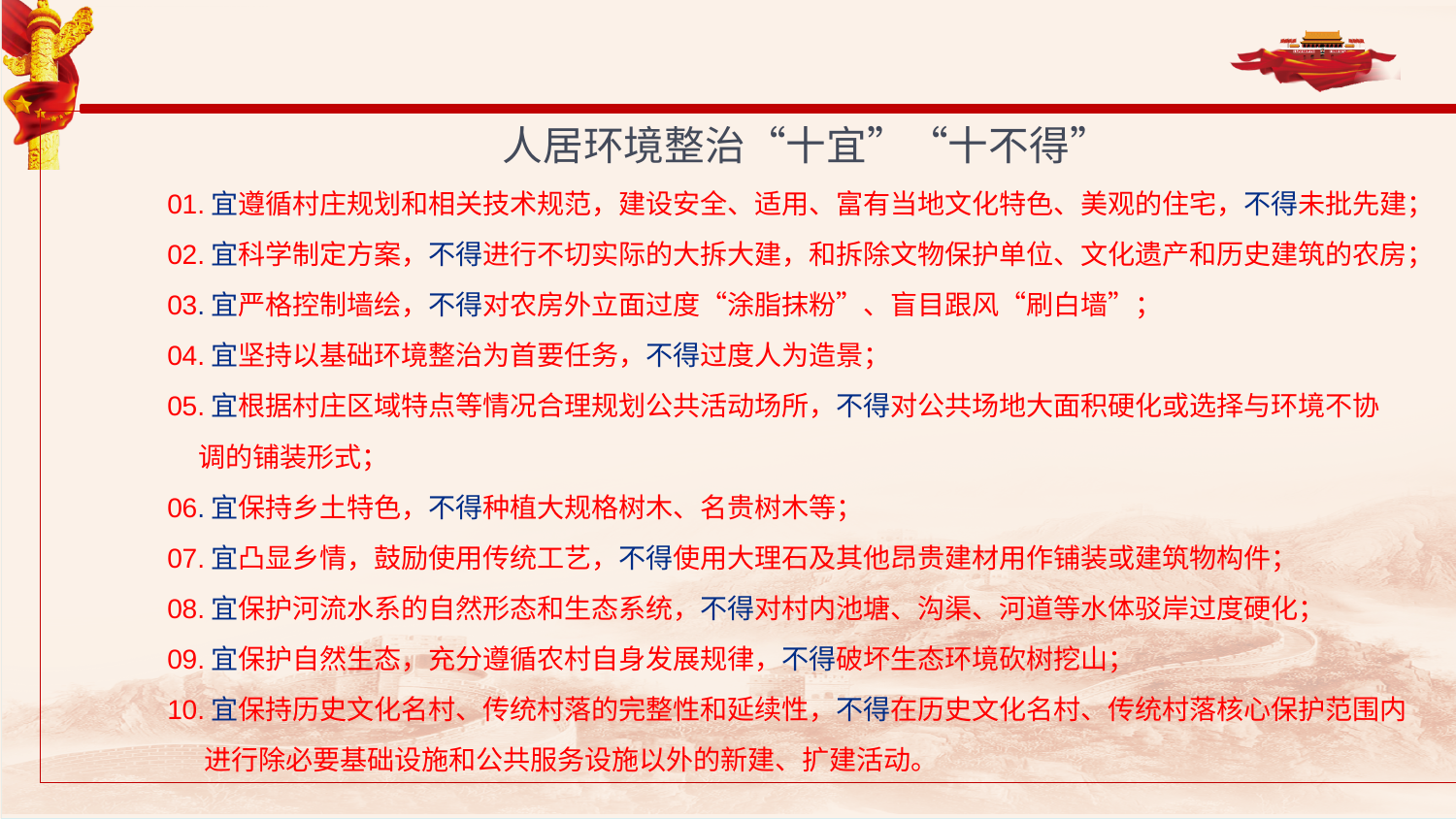

人居环境整治“十宜”“十不得”
01.宜遵循村庄规划和相关技术规范，建设安全、适用、富有当地文化特色、美观的住宅，不得未批先建；
02.宜科学制定方案，不得进行不切实际的大拆大建，和拆除文物保护单位、文化遗产和历史建筑的农房；
03.宜严格控制墙绘，不得对农房外立面过度“涂脂抹粉”、盲目跟风“刷白墙”；
04.宜坚持以基础环境整治为首要任务，不得过度人为造景；
05.宜根据村庄区域特点等情况合理规划公共活动场所，不得对公共场地大面积硬化或选择与环境不协
    调的铺装形式；
06.宜保持乡土特色，不得种植大规格树木、名贵树木等；
07.宜凸显乡情，鼓励使用传统工艺，不得使用大理石及其他昂贵建材用作铺装或建筑物构件；
08.宜保护河流水系的自然形态和生态系统，不得对村内池塘、沟渠、河道等水体驳岸过度硬化；
09.宜保护自然生态，充分遵循农村自身发展规律，不得破坏生态环境砍树挖山；
10.宜保持历史文化名村、传统村落的完整性和延续性，不得在历史文化名村、传统村落核心保护范围内
     进行除必要基础设施和公共服务设施以外的新建、扩建活动。